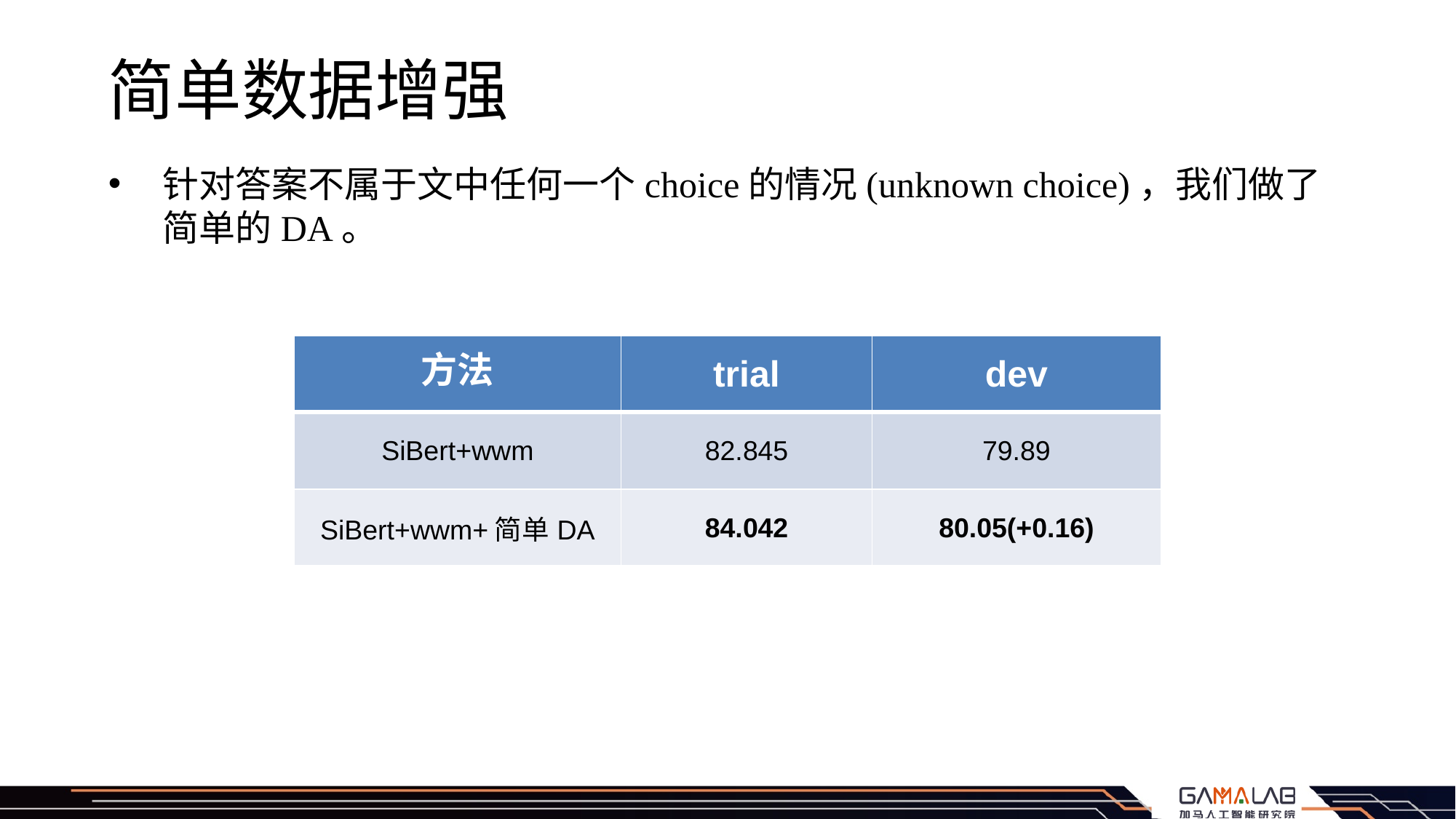

# 简单数据增强
针对答案不属于文中任何一个choice的情况(unknown choice)，我们做了简单的DA。
| 方法 | trial | dev |
| --- | --- | --- |
| SiBert+wwm | 82.845 | 79.89 |
| SiBert+wwm+简单DA | 84.042 | 80.05(+0.16) |